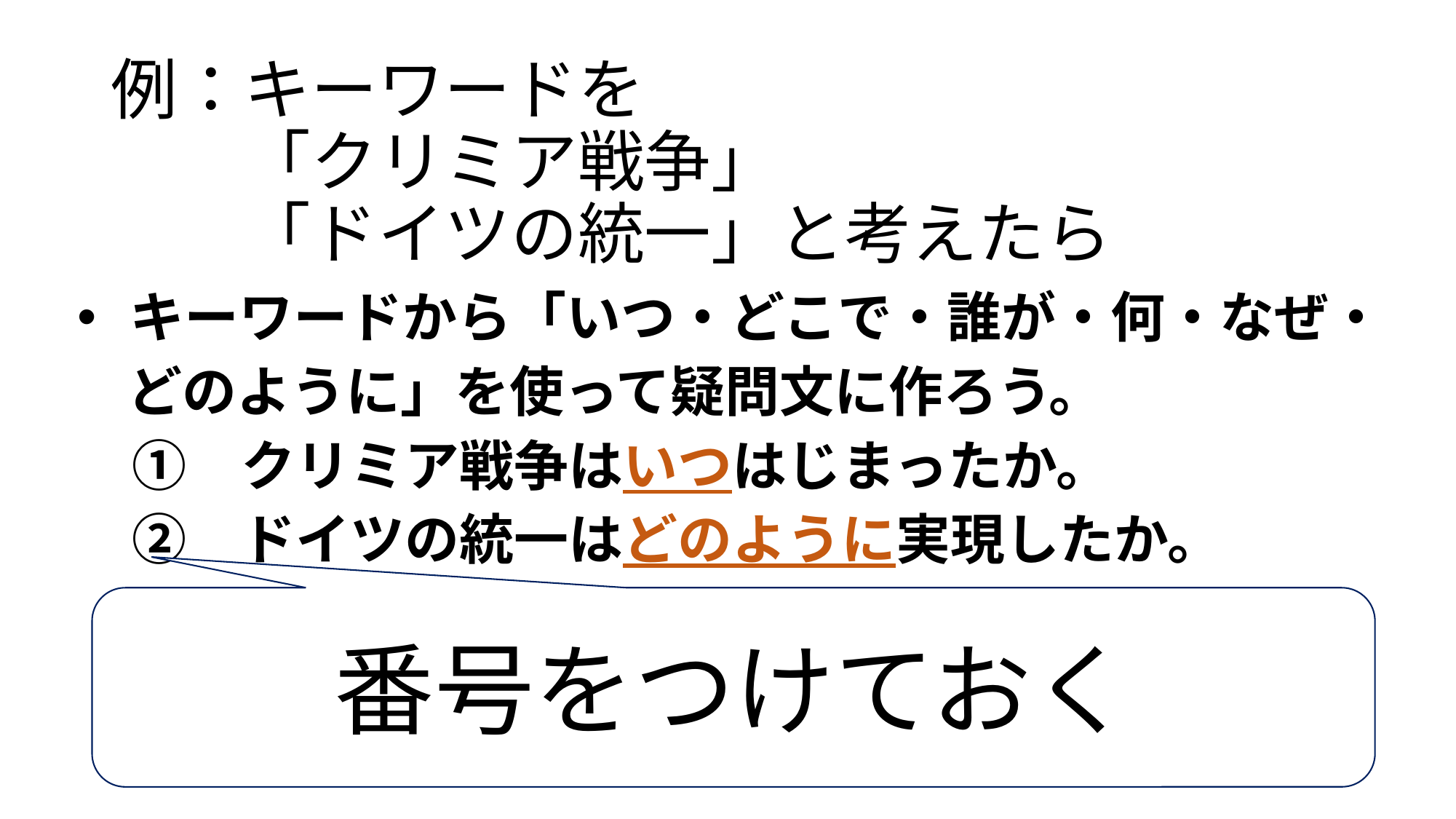

# 例：キーワードを 　　「クリミア戦争」 　　「ドイツの統一」と考えたら
 キーワードから「いつ・どこで・誰が・何・なぜ・
   どのように」を使って疑問文に作ろう。
　①　クリミア戦争はいつはじまったか。
　②　ドイツの統一はどのように実現したか。
番号をつけておく